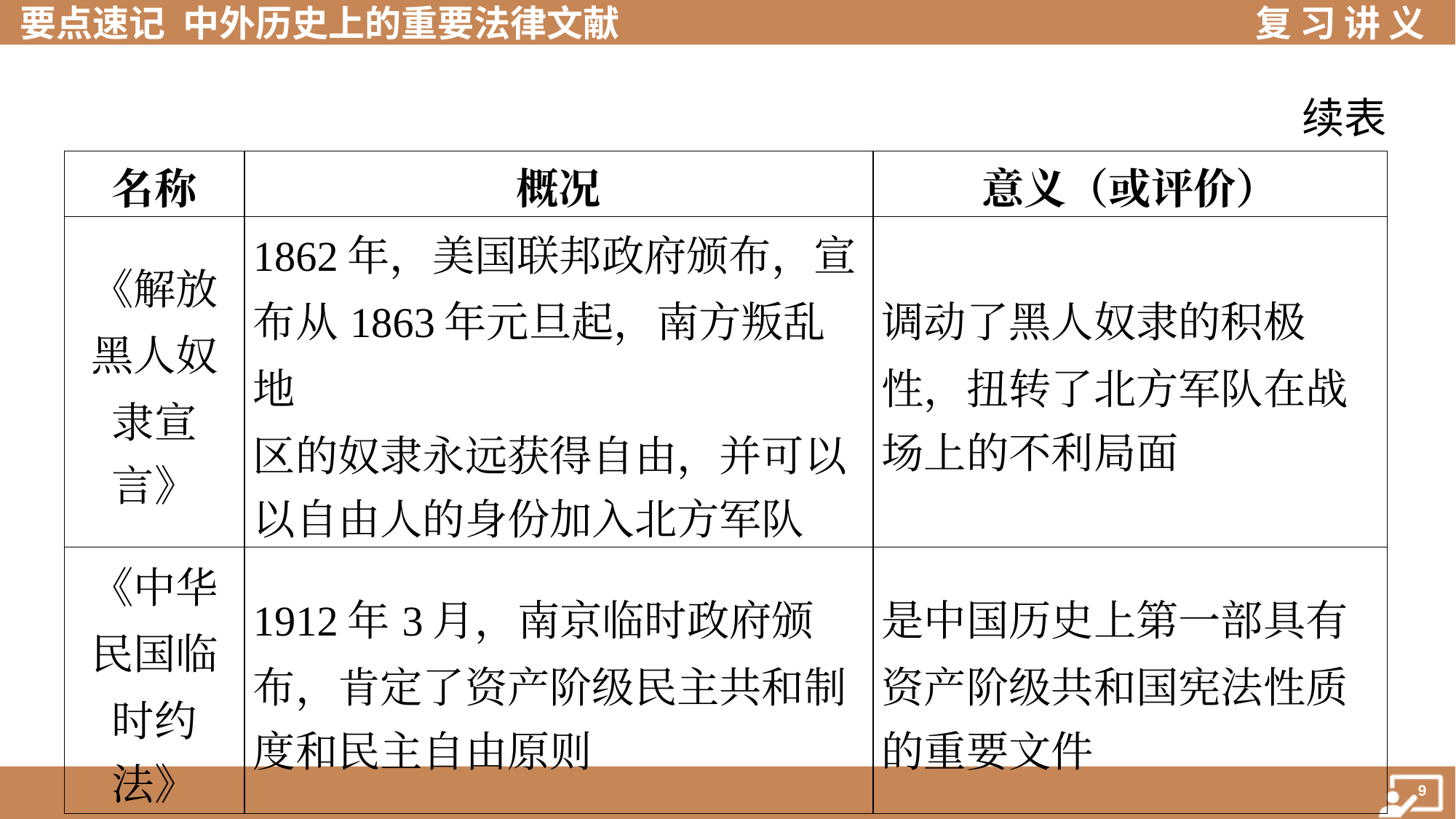

续表
| 名称 | 概况 | 意义（或评价） |
| --- | --- | --- |
| 《解放 黑人奴 隶宣 言》 | 1862年，美国联邦政府颁布，宣 布从1863年元旦起，南方叛乱地 区的奴隶永远获得自由，并可以 以自由人的身份加入北方军队 | 调动了黑人奴隶的积极 性，扭转了北方军队在战 场上的不利局面 |
| 《中华 民国临 时约 法》 | 1912年3月，南京临时政府颁 布，肯定了资产阶级民主共和制 度和民主自由原则 | 是中国历史上第一部具有 资产阶级共和国宪法性质 的重要文件 |